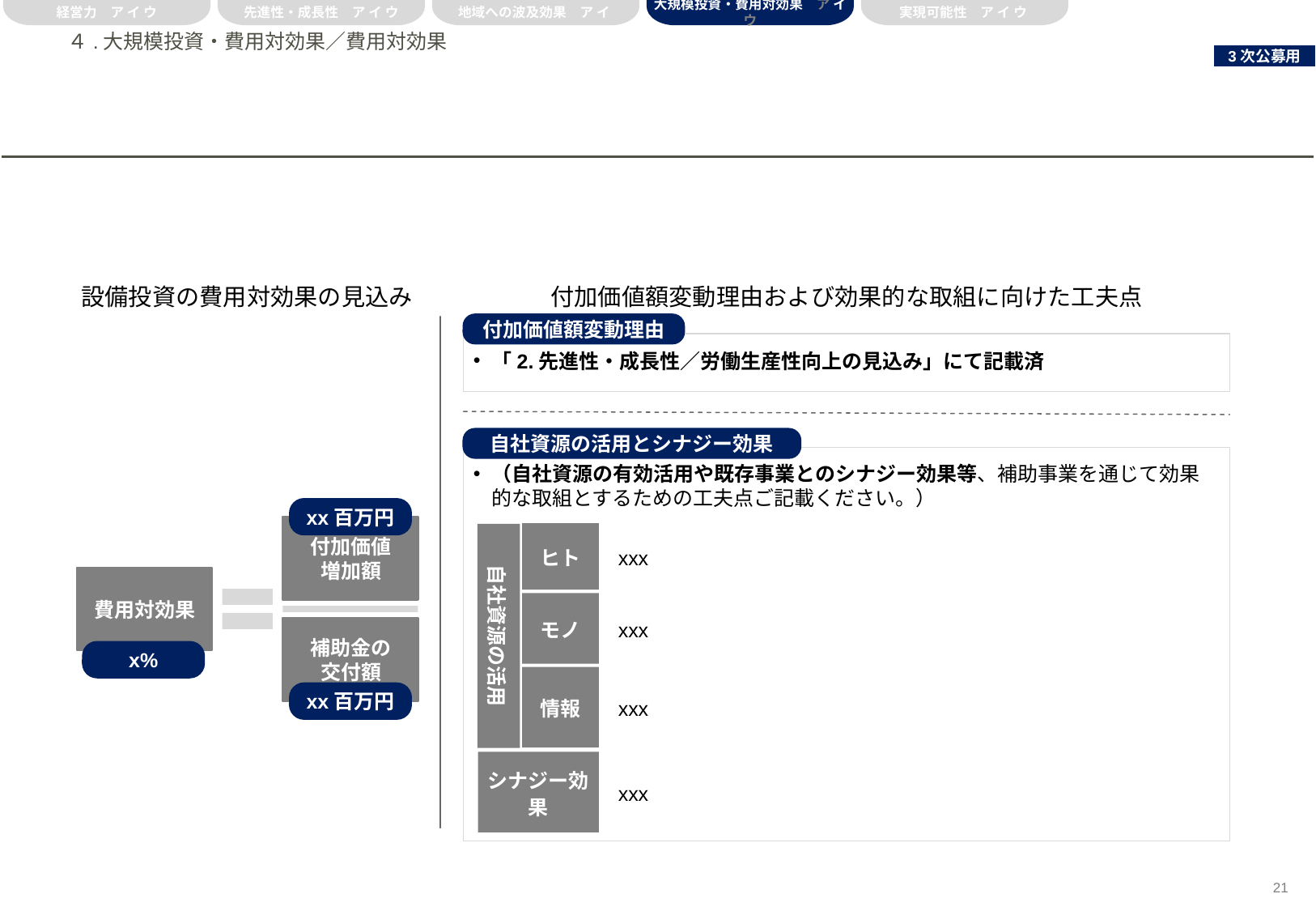

経営力　ア イ ウ
先進性・成長性　ア イ ウ
地域への波及効果　ア イ
大規模投資・費用対効果　ア イ ウ
実現可能性　ア イ ウ
# ４.大規模投資・費用対効果／費用対効果

設備投資の費用対効果の見込み
付加価値額変動理由および効果的な取組に向けた工夫点
付加価値額変動理由
「2.先進性・成長性／労働生産性向上の見込み」にて記載済
自社資源の活用とシナジー効果
（自社資源の有効活用や既存事業とのシナジー効果等、補助事業を通じて効果的な取組とするための工夫点ご記載ください。）
xx百万円
付加価値
増加額
ヒト
xxx
自社資源の活用
費用対効果

モノ
xxx

補助金の
交付額
x%
情報
xxx
xx百万円
シナジー効果
xxx